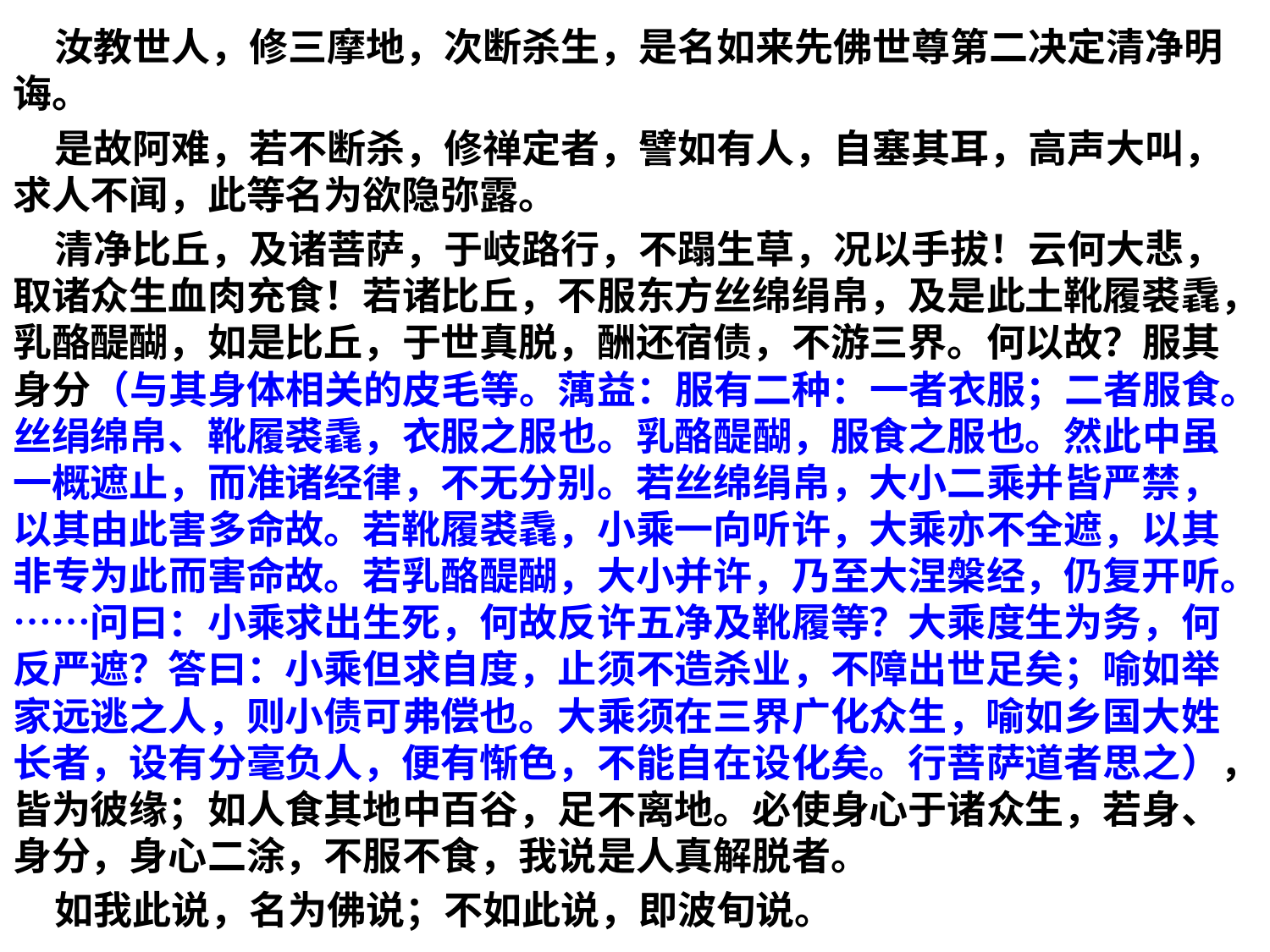

汝教世人，修三摩地，次断杀生，是名如来先佛世尊第二决定清净明诲。
    是故阿难，若不断杀，修禅定者，譬如有人，自塞其耳，高声大叫，求人不闻，此等名为欲隐弥露。
    清净比丘，及诸菩萨，于岐路行，不蹋生草，况以手拔！云何大悲，取诸众生血肉充食！若诸比丘，不服东方丝绵绢帛，及是此土靴履裘毳，乳酪醍醐，如是比丘，于世真脱，酬还宿债，不游三界。何以故？服其身分（与其身体相关的皮毛等。蕅益：服有二种：一者衣服；二者服食。丝绢绵帛、靴履裘毳，衣服之服也。乳酪醍醐，服食之服也。然此中虽一概遮止，而准诸经律，不无分别。若丝绵绢帛，大小二乘并皆严禁，以其由此害多命故。若靴履裘毳，小乘一向听许，大乘亦不全遮，以其非专为此而害命故。若乳酪醍醐，大小并许，乃至大涅槃经，仍复开听。……问曰：小乘求出生死，何故反许五净及靴履等？大乘度生为务，何反严遮？答曰：小乘但求自度，止须不造杀业，不障出世足矣；喻如举家远逃之人，则小债可弗偿也。大乘须在三界广化众生，喻如乡国大姓长者，设有分毫负人，便有惭色，不能自在设化矣。行菩萨道者思之），皆为彼缘；如人食其地中百谷，足不离地。必使身心于诸众生，若身、身分，身心二涂，不服不食，我说是人真解脱者。
    如我此说，名为佛说；不如此说，即波旬说。